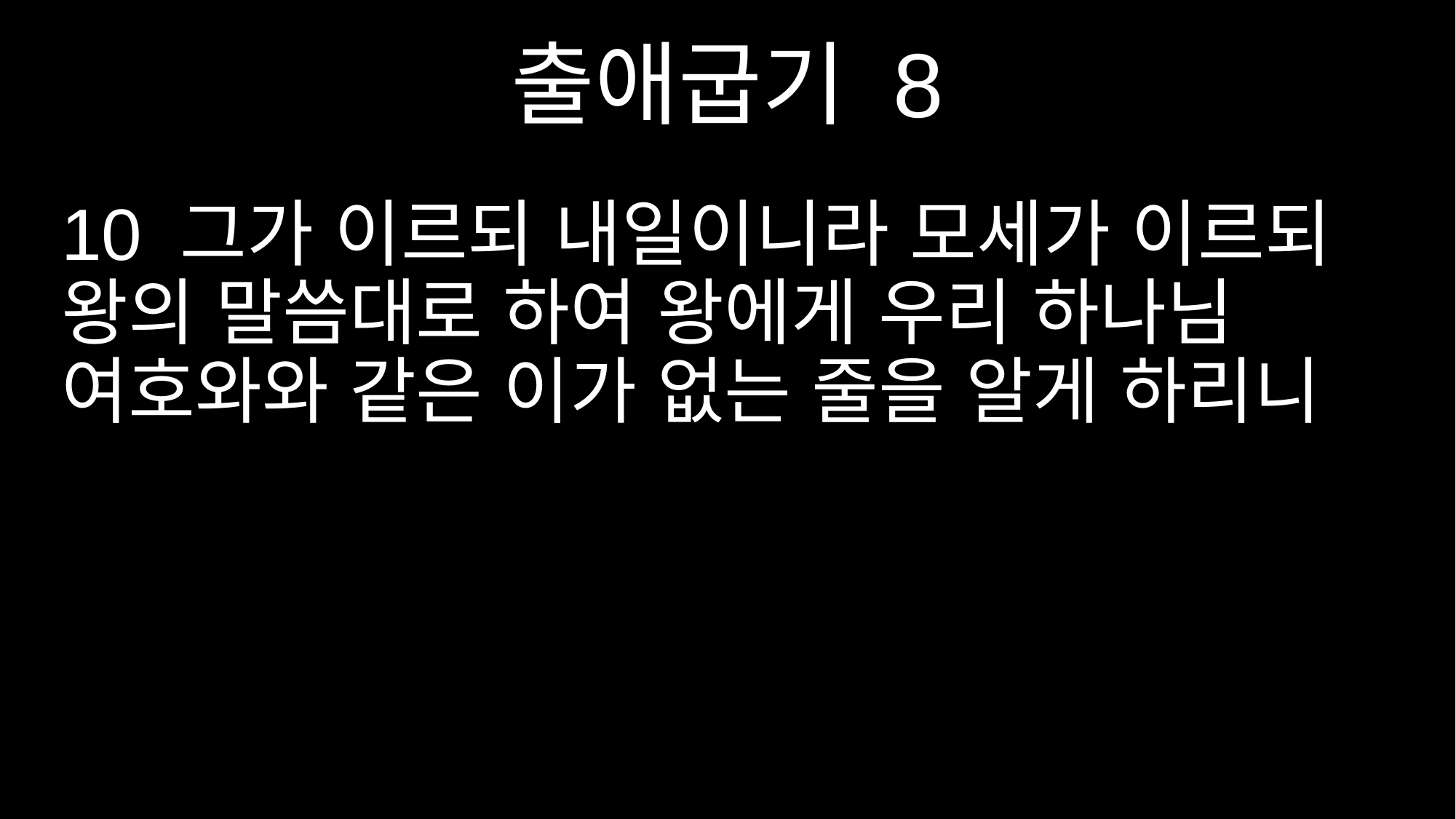

출애굽기 8
10 그가 이르되 내일이니라 모세가 이르되 왕의 말씀대로 하여 왕에게 우리 하나님 여호와와 같은 이가 없는 줄을 알게 하리니